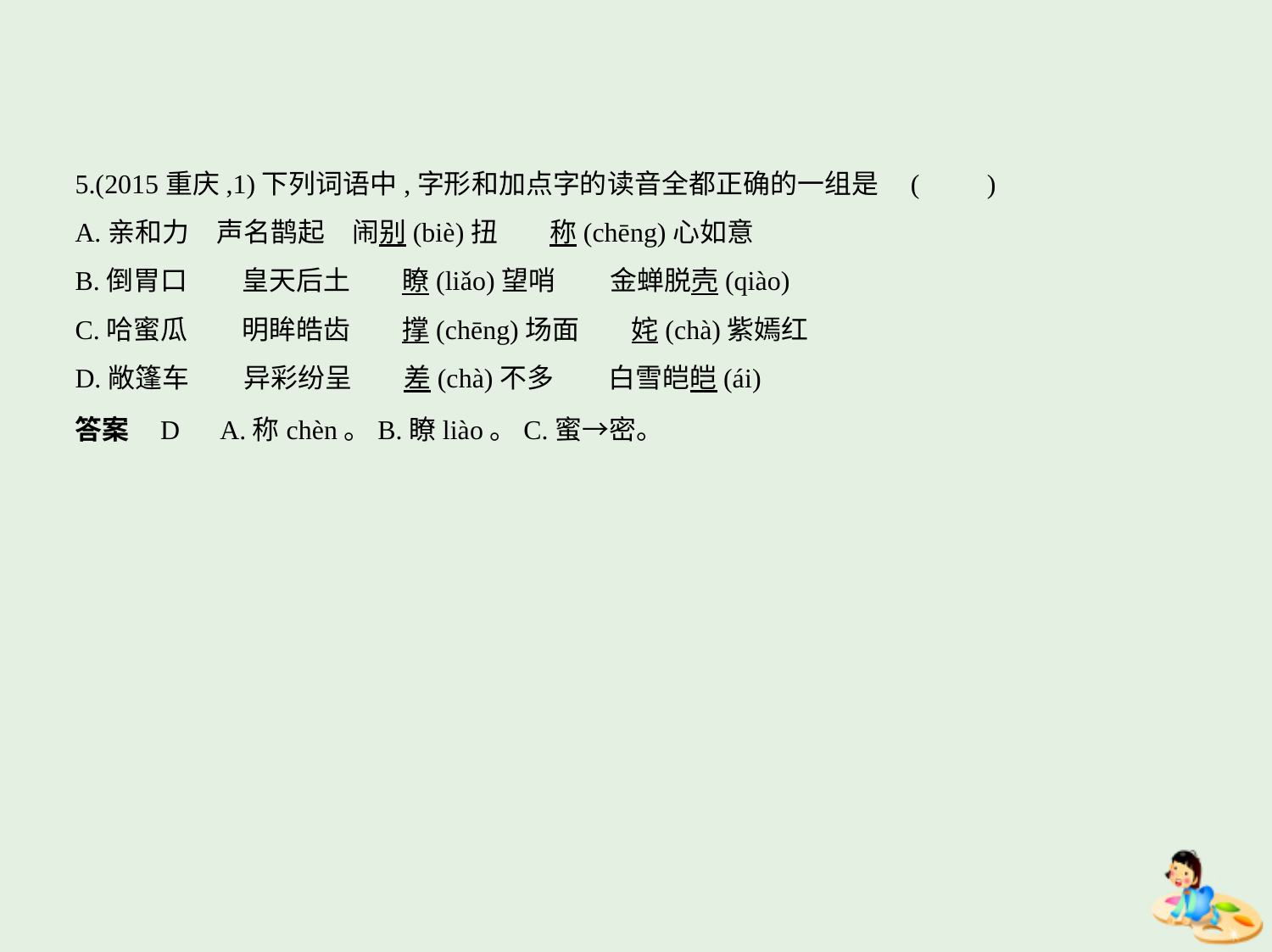

5.(2015重庆,1)下列词语中,字形和加点字的读音全都正确的一组是 (　　)
A.亲和力　声名鹊起　闹别(biè)扭　    称(chēng)心如意
B.倒胃口　　皇天后土　    瞭(liǎo)望哨　　金蝉脱壳(qiào)
C.哈蜜瓜　　明眸皓齿　    撑(chēng)场面　    姹(chà)紫嫣红
D.敞篷车　　异彩纷呈　    差(chà)不多　　白雪皑皑(ái)
答案    D　A.称chèn。B.瞭liào。C.蜜→密。